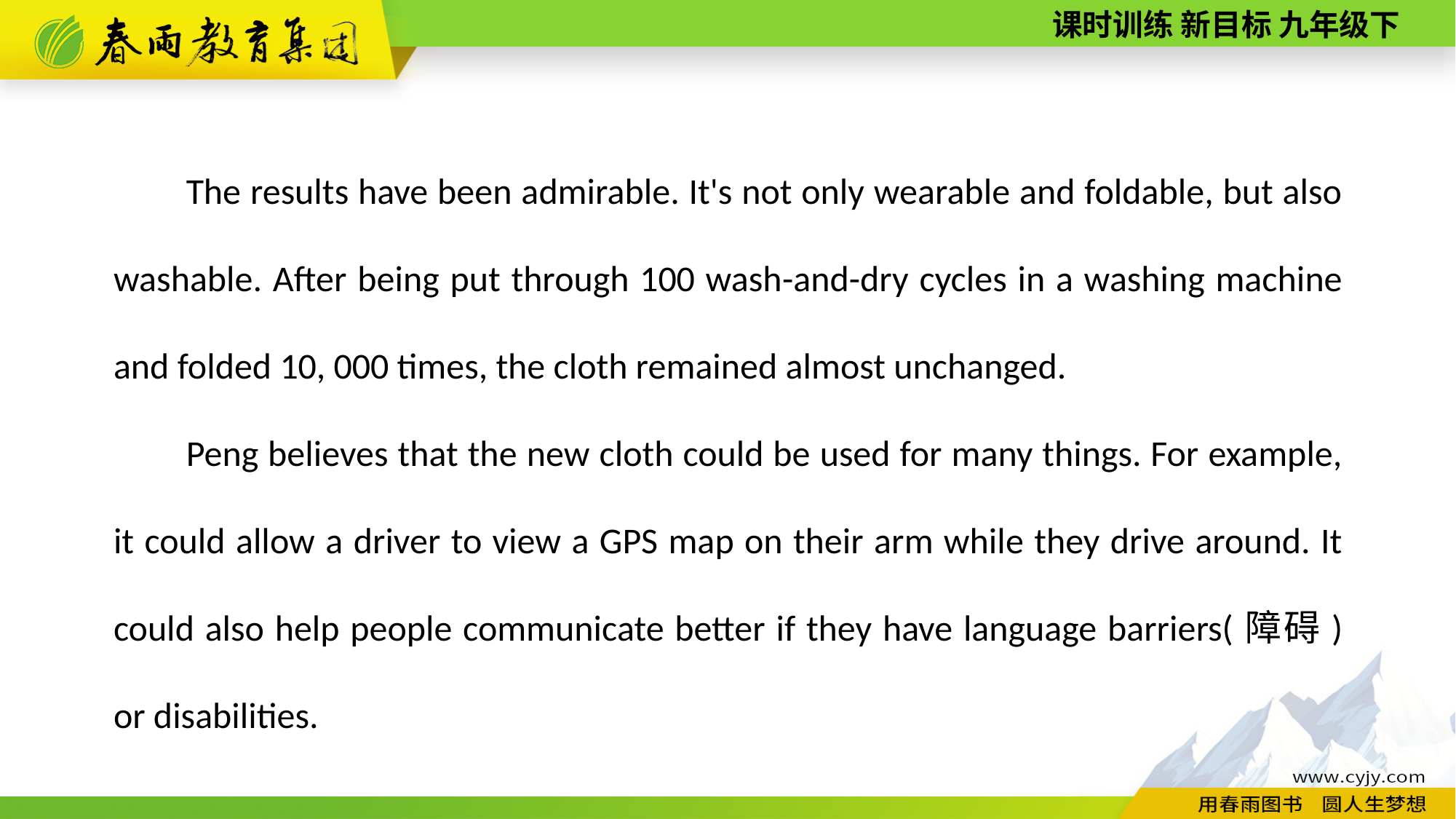

The results have been admirable. It's not only wearable and foldable, but also washable. After being put through 100 wash­-and­-dry cycles in a washing machine and folded 10, 000 times, the cloth remained almost unchanged.
Peng believes that the new cloth could be used for many things. For example, it could allow a driver to view a GPS map on their arm while they drive around. It could also help people communicate better if they have language barriers(障碍) or disabilities.